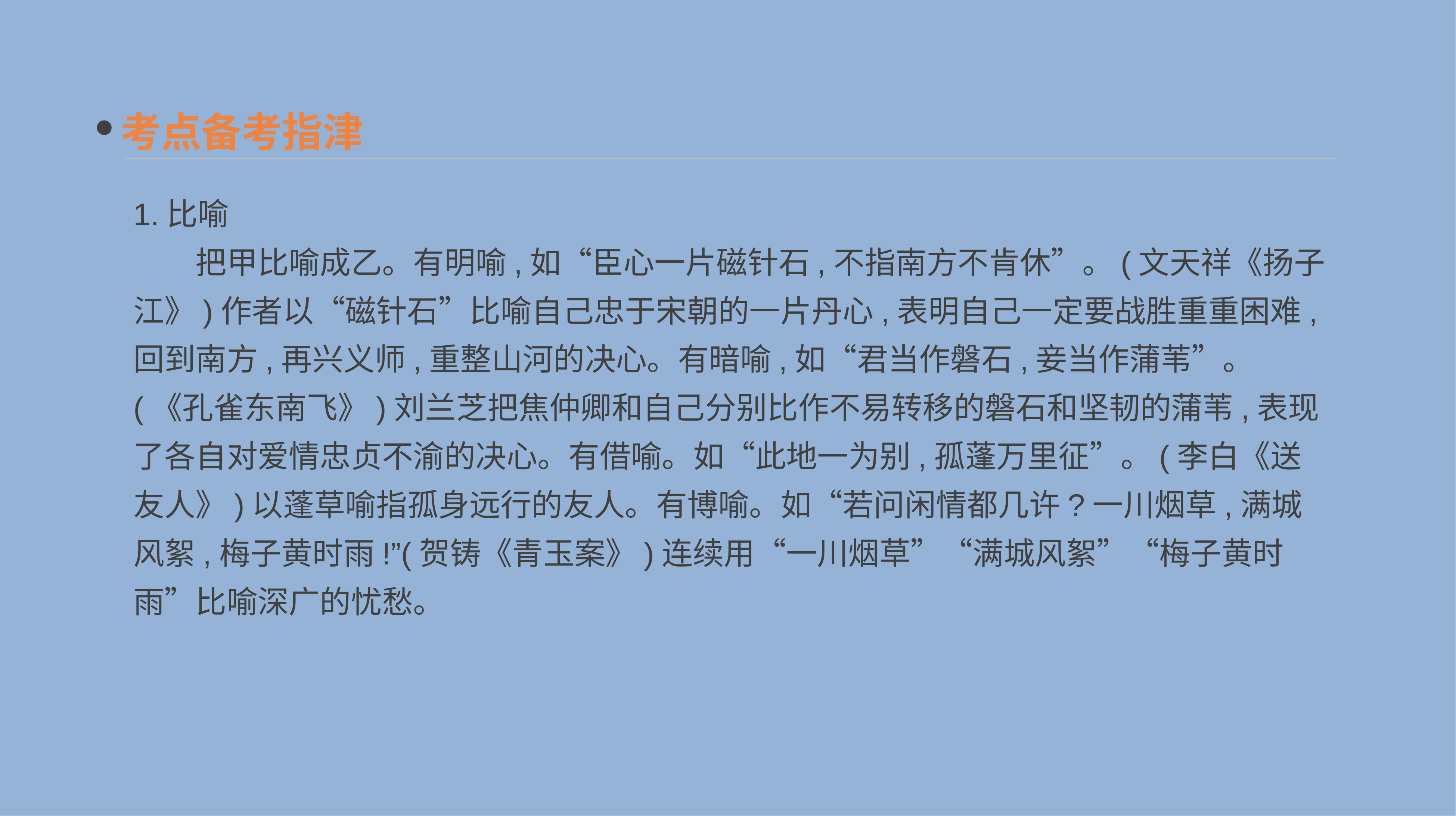

考点备考指津

1.比喻
　　把甲比喻成乙。有明喻,如“臣心一片磁针石,不指南方不肯休”。(文天祥《扬子江》)作者以“磁针石”比喻自己忠于宋朝的一片丹心,表明自己一定要战胜重重困难,回到南方,再兴义师,重整山河的决心。有暗喻,如“君当作磐石,妾当作蒲苇”。(《孔雀东南飞》)刘兰芝把焦仲卿和自己分别比作不易转移的磐石和坚韧的蒲苇,表现了各自对爱情忠贞不渝的决心。有借喻。如“此地一为别,孤蓬万里征”。(李白《送友人》)以蓬草喻指孤身远行的友人。有博喻。如“若问闲情都几许?一川烟草,满城风絮,梅子黄时雨!”(贺铸《青玉案》)连续用“一川烟草”“满城风絮”“梅子黄时雨”比喻深广的忧愁。